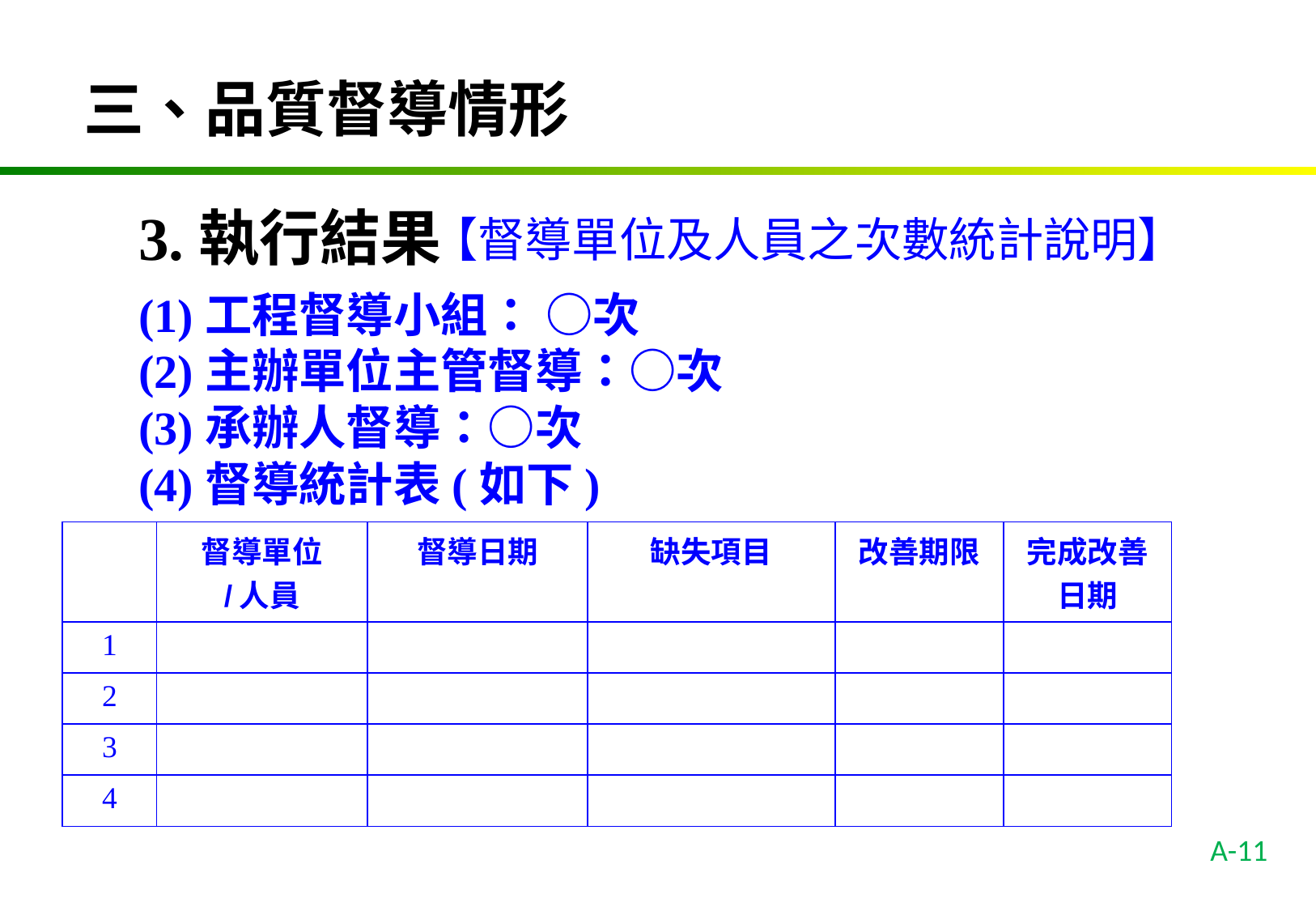

三、品質督導情形

3.執行結果
(1)工程督導小組： ○次
(2)主辦單位主管督導：○次
(3)承辦人督導：○次
(4)督導統計表(如下)

【督導單位及人員之次數統計說明】

|  | 督導單位 /人員 | 督導日期 | 缺失項目 | 改善期限 | 完成改善日期 |
| --- | --- | --- | --- | --- | --- |
| 1 |  |  |  |  |  |
| 2 |  |  |  |  |  |
| 3 |  |  |  |  |  |
| 4 |  |  |  |  |  |
A-11